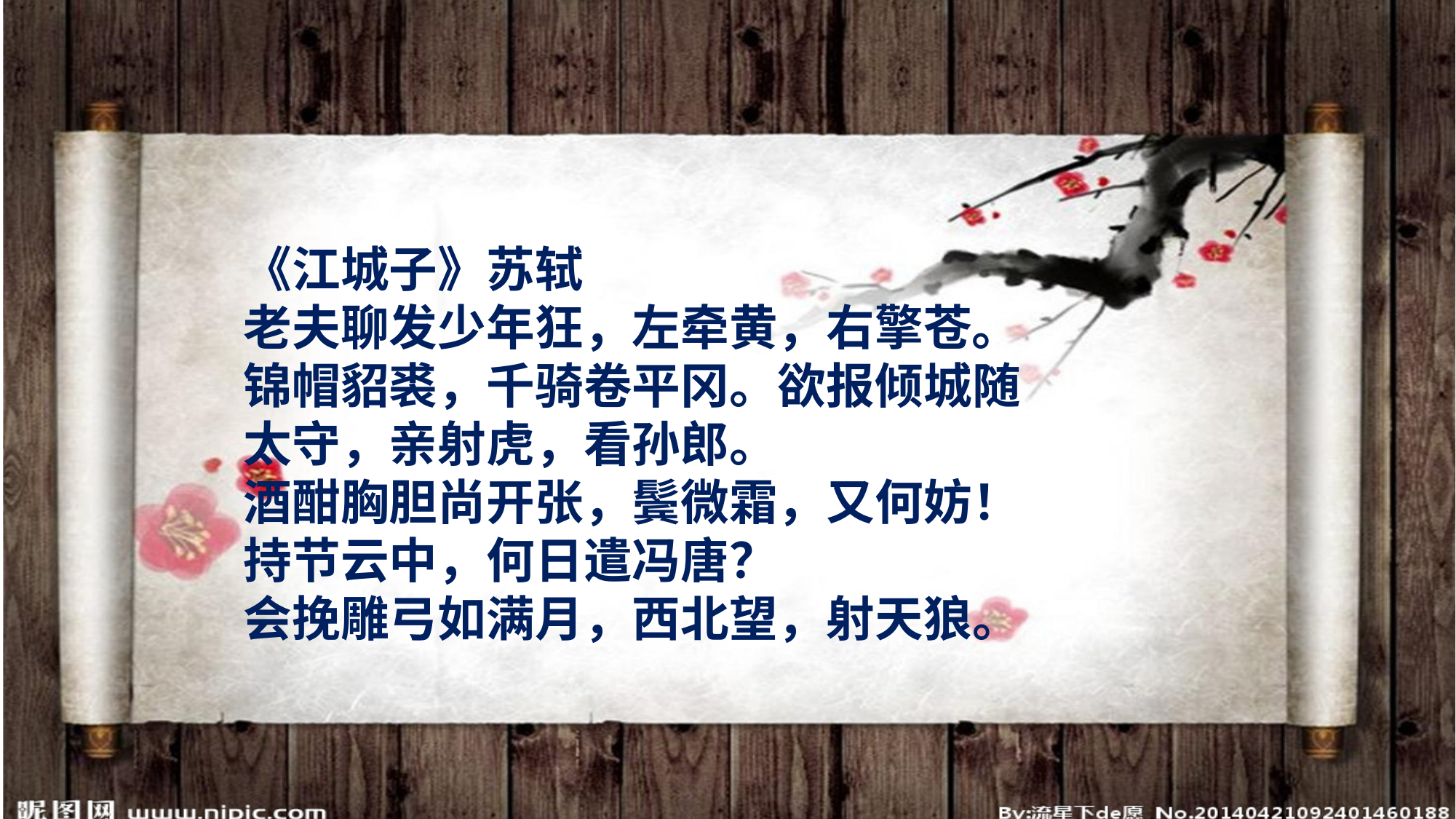

《江城子》苏轼
老夫聊发少年狂，左牵黄，右擎苍。
锦帽貂裘，千骑卷平冈。欲报倾城随太守，亲射虎，看孙郎。
酒酣胸胆尚开张，鬓微霜，又何妨！
持节云中，何日遣冯唐？
会挽雕弓如满月，西北望，射天狼。